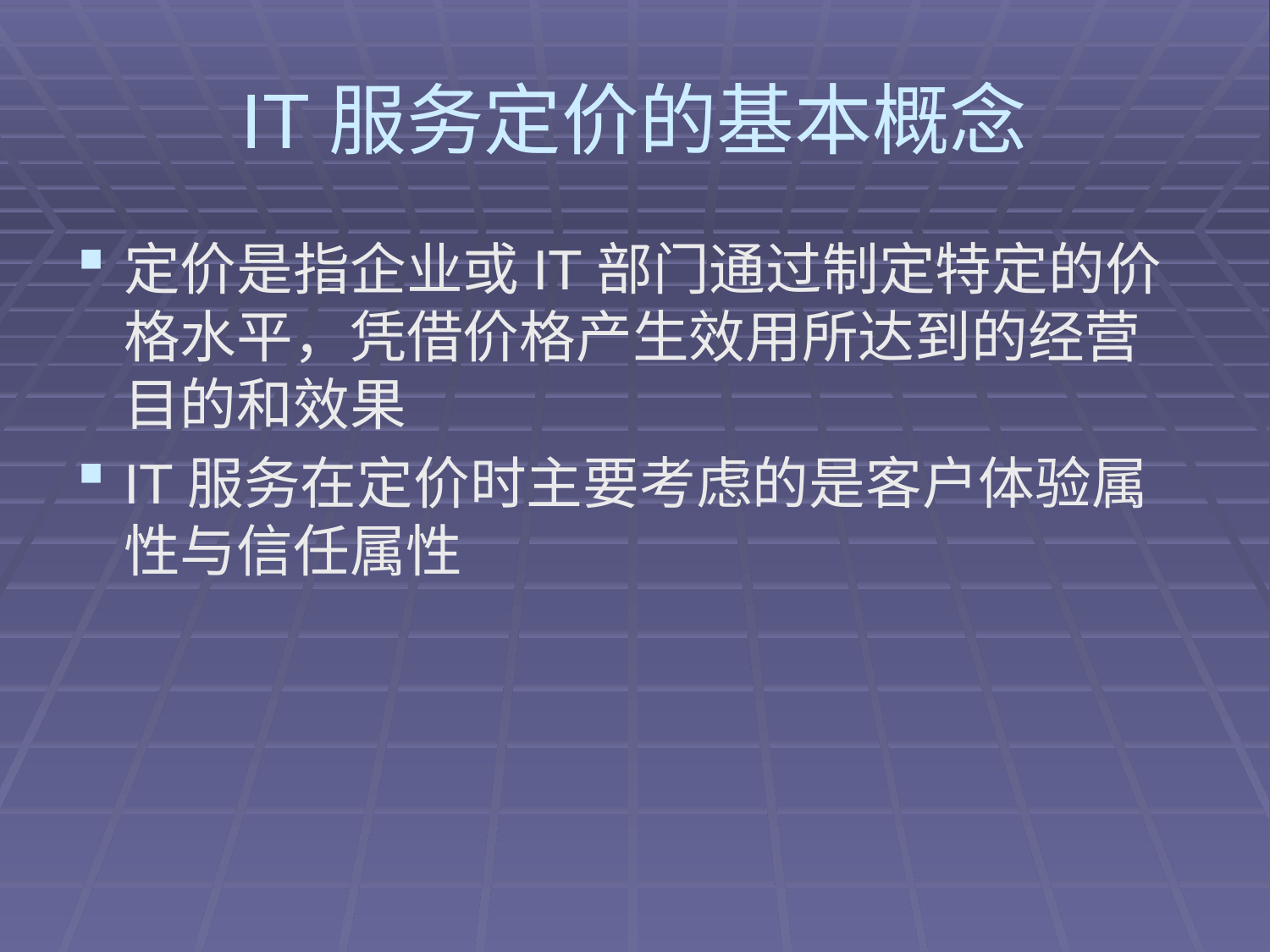

# IT服务定价的基本概念

定价是指企业或IT部门通过制定特定的价格水平，凭借价格产生效用所达到的经营目的和效果
IT服务在定价时主要考虑的是客户体验属性与信任属性